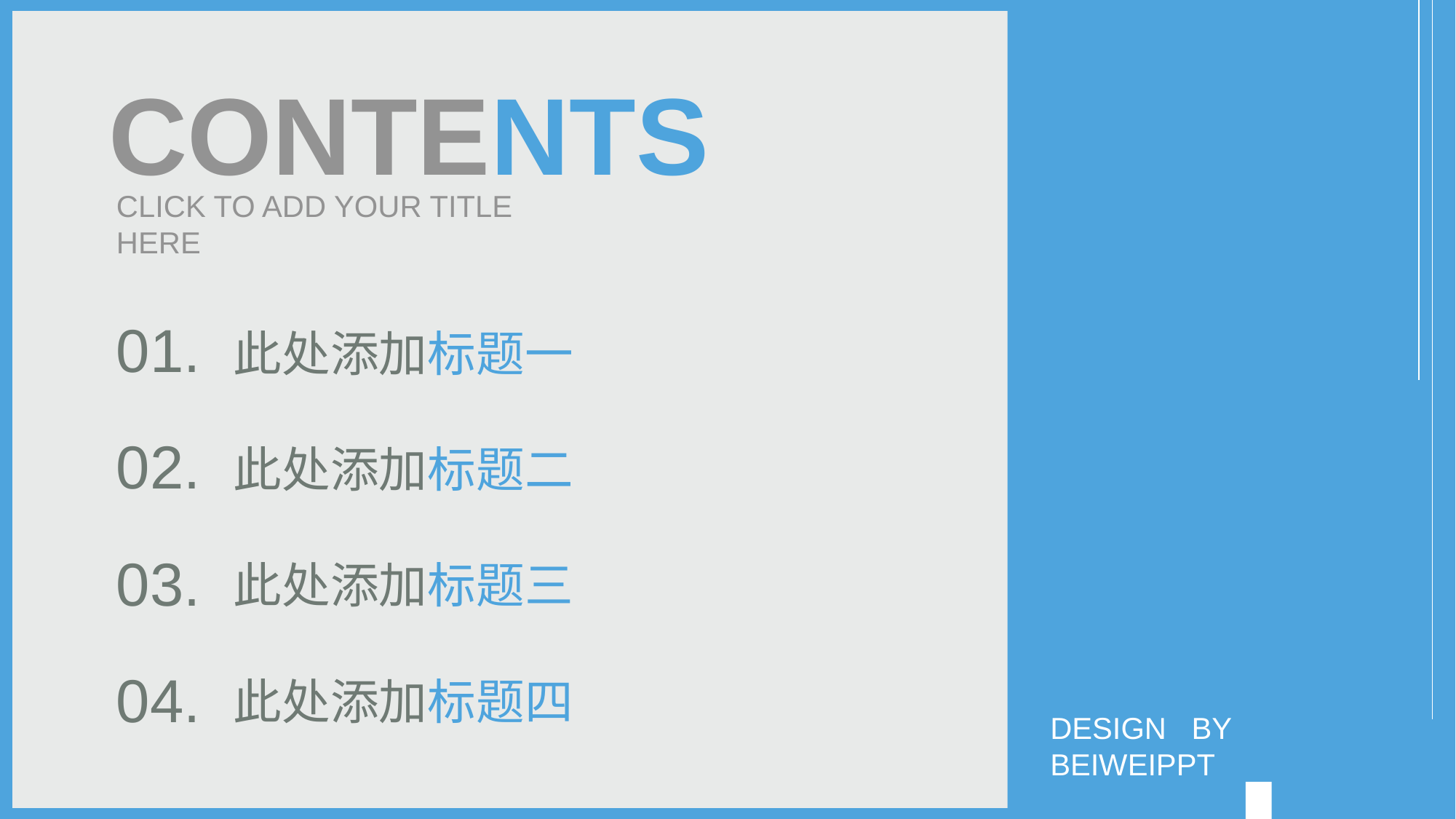

CLICK TO ADD YOUR TITLE HERE
01.
此处添加标题一
02.
此处添加标题二
03.
此处添加标题三
04.
此处添加标题四
DESIGN   BY
BEIWEIPPT